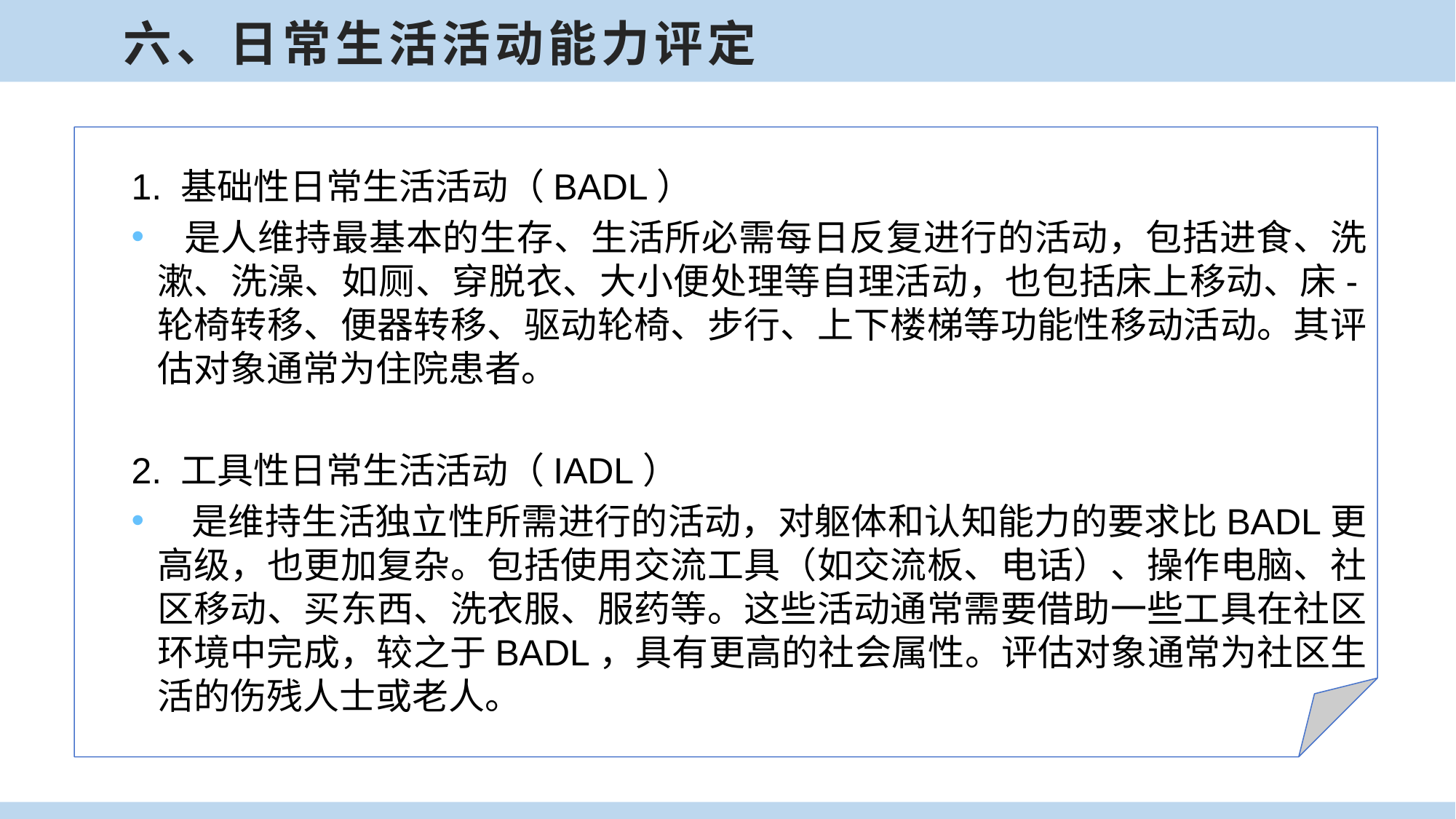

六、日常生活活动能力评定

1. 基础性日常生活活动（BADL）
  是人维持最基本的生存、生活所必需每日反复进行的活动，包括进食、洗漱、洗澡、如厕、穿脱衣、大小便处理等自理活动，也包括床上移动、床-轮椅转移、便器转移、驱动轮椅、步行、上下楼梯等功能性移动活动。其评估对象通常为住院患者。

2. 工具性日常生活活动（IADL）
   是维持生活独立性所需进行的活动，对躯体和认知能力的要求比BADL更高级，也更加复杂。包括使用交流工具（如交流板、电话）、操作电脑、社区移动、买东西、洗衣服、服药等。这些活动通常需要借助一些工具在社区环境中完成，较之于BADL，具有更高的社会属性。评估对象通常为社区生活的伤残人士或老人。